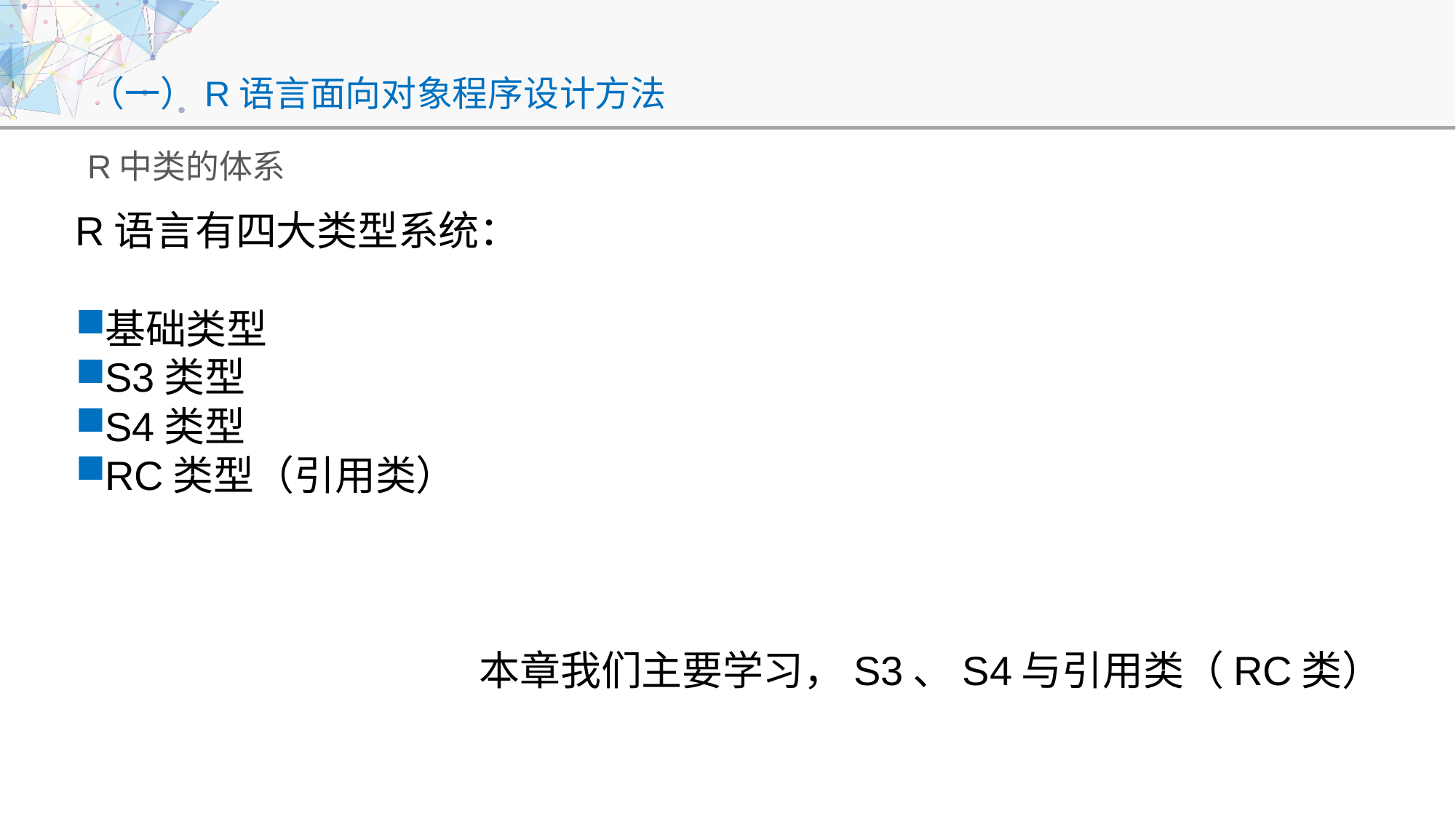

# （一）R语言面向对象程序设计方法
R中类的体系
R语言有四大类型系统：

基础类型
S3类型
S4类型
RC类型（引用类）

本章我们主要学习，S3、S4与引用类（RC类）